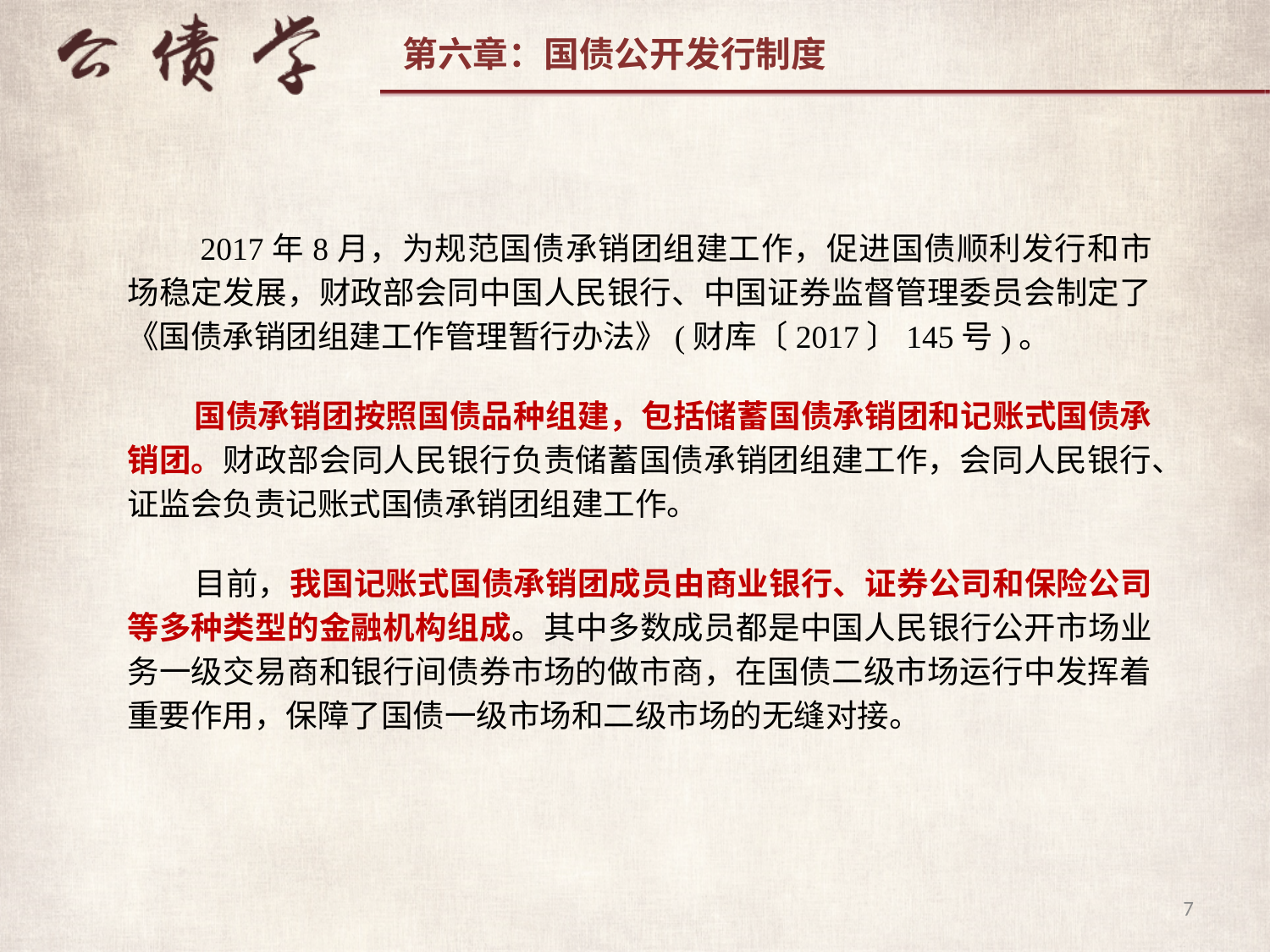

2017年8月，为规范国债承销团组建工作，促进国债顺利发行和市场稳定发展，财政部会同中国人民银行、中国证券监督管理委员会制定了《国债承销团组建工作管理暂行办法》(财库〔2017〕145号)。
   国债承销团按照国债品种组建，包括储蓄国债承销团和记账式国债承销团。财政部会同人民银行负责储蓄国债承销团组建工作，会同人民银行、证监会负责记账式国债承销团组建工作。
   目前，我国记账式国债承销团成员由商业银行、证券公司和保险公司等多种类型的金融机构组成。其中多数成员都是中国人民银行公开市场业务一级交易商和银行间债券市场的做市商，在国债二级市场运行中发挥着重要作用，保障了国债一级市场和二级市场的无缝对接。
7